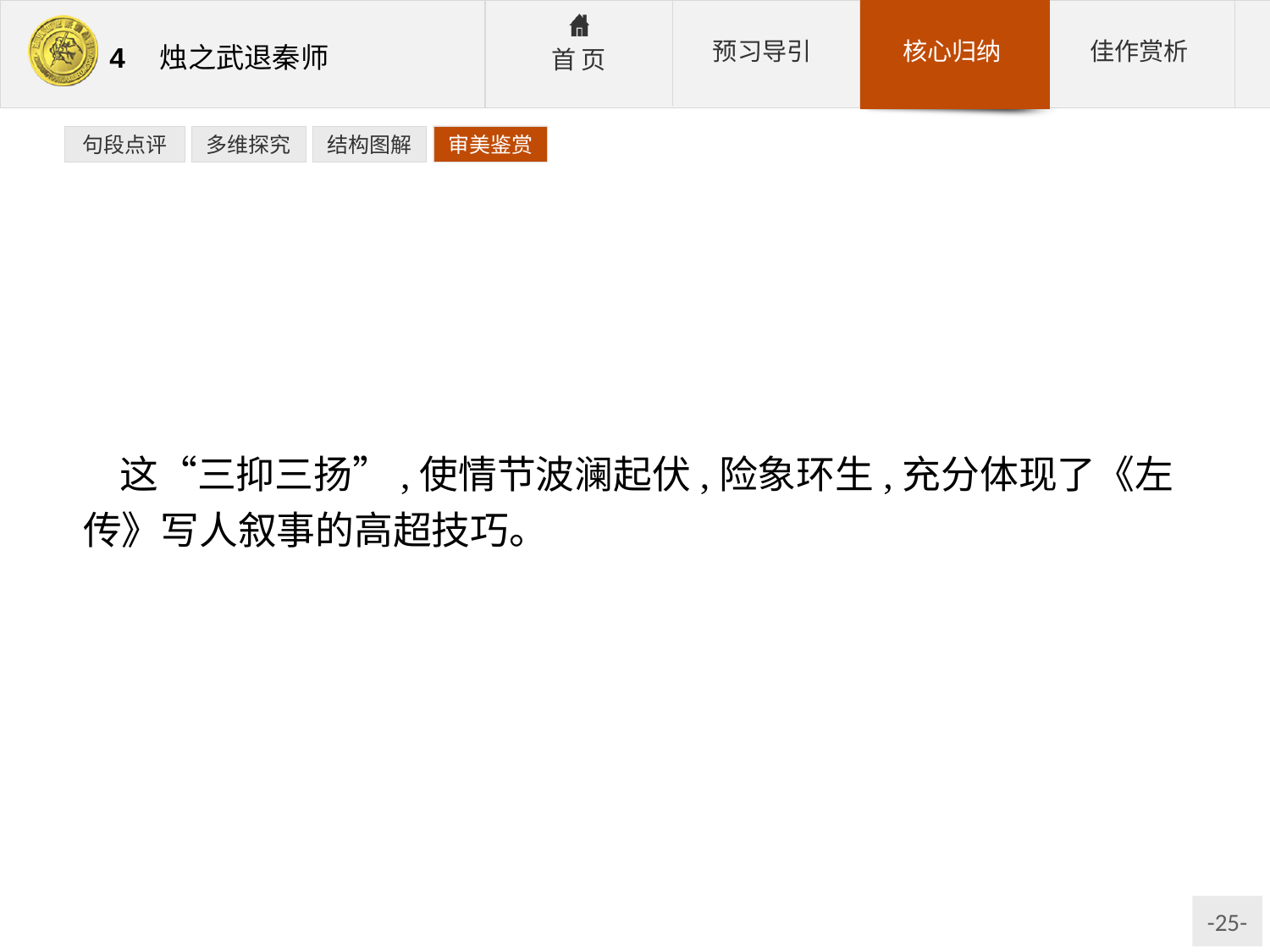

句段点评
多维探究
结构图解
审美鉴赏
这“三抑三扬”,使情节波澜起伏,险象环生,充分体现了《左传》写人叙事的高超技巧。